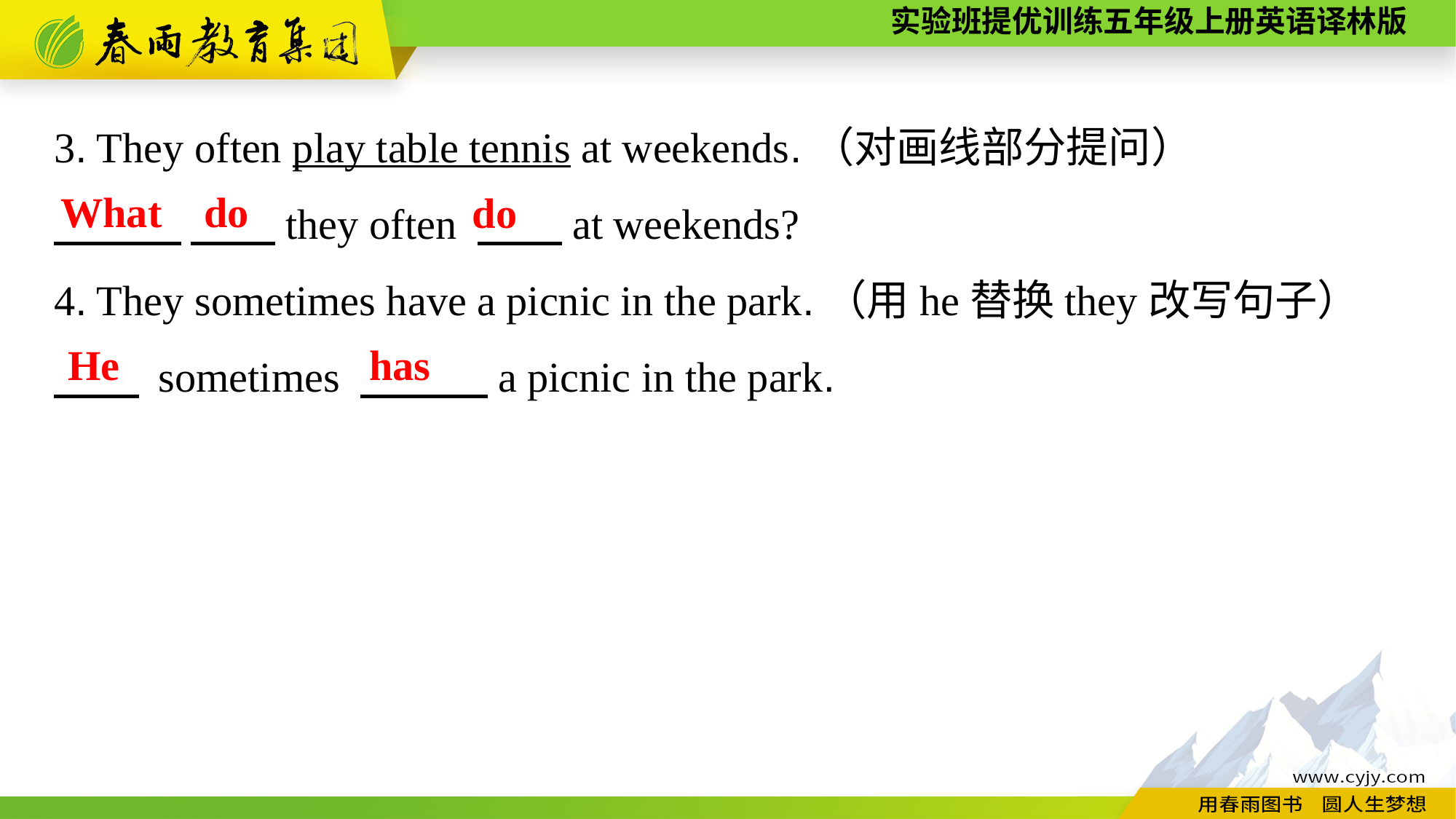

3. They often play table tennis at weekends.（对画线部分提问）
　　　 　　they often 　　at weekends?
4. They sometimes have a picnic in the park.（用he替换they改写句子）
　　 sometimes 　　　a picnic in the park.
What    do
do
He
has